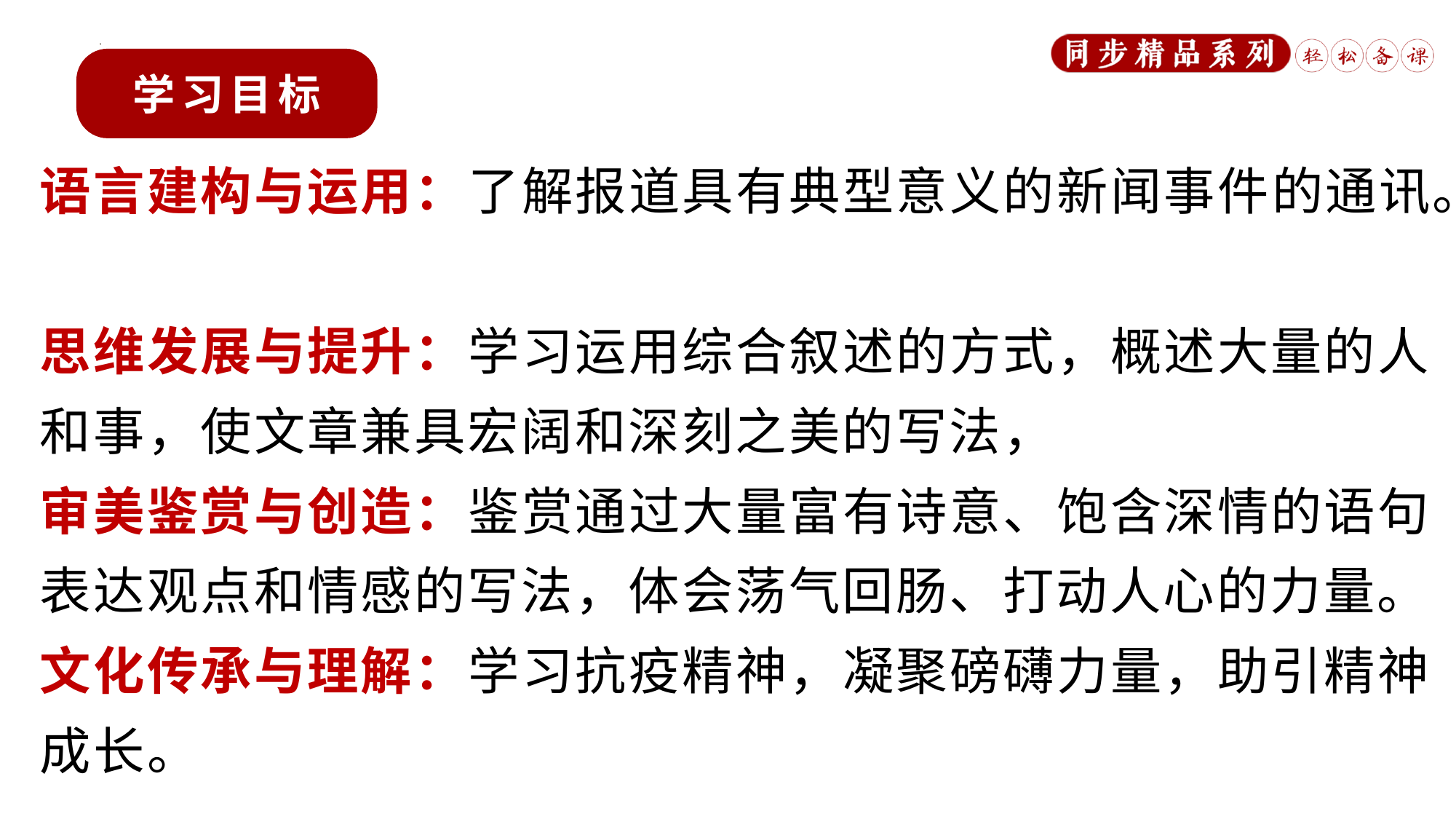

语言建构与运用：了解报道具有典型意义的新闻事件的通讯。
思维发展与提升：学习运用综合叙述的方式，概述大量的人和事，使文章兼具宏阔和深刻之美的写法，
审美鉴赏与创造：鉴赏通过大量富有诗意、饱含深情的语句表达观点和情感的写法，体会荡气回肠、打动人心的力量。
文化传承与理解：学习抗疫精神，凝聚磅礴力量，助引精神成长。